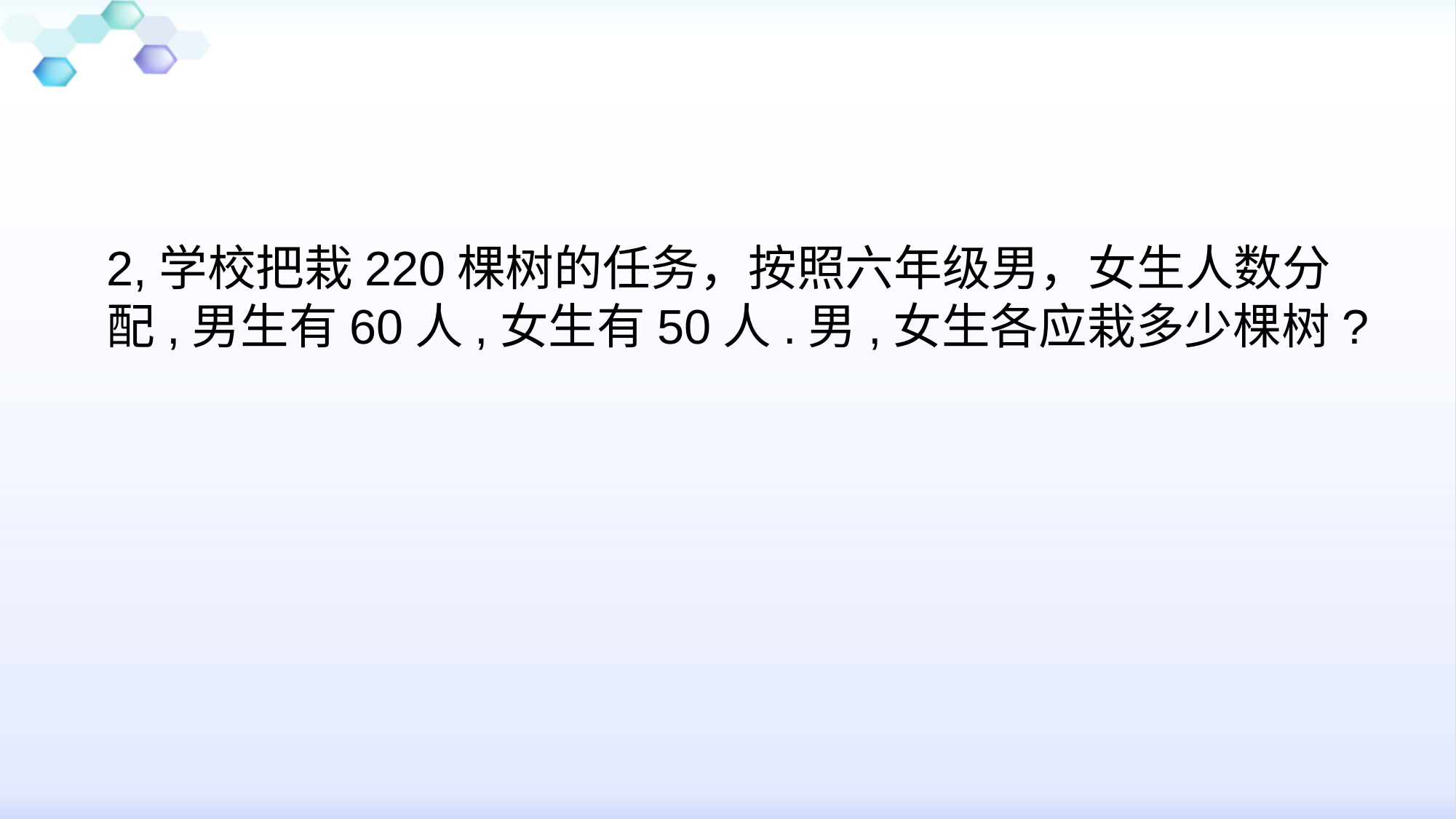

2,学校把栽220棵树的任务，按照六年级男，女生人数分配,男生有60人,女生有50人.男,女生各应栽多少棵树?